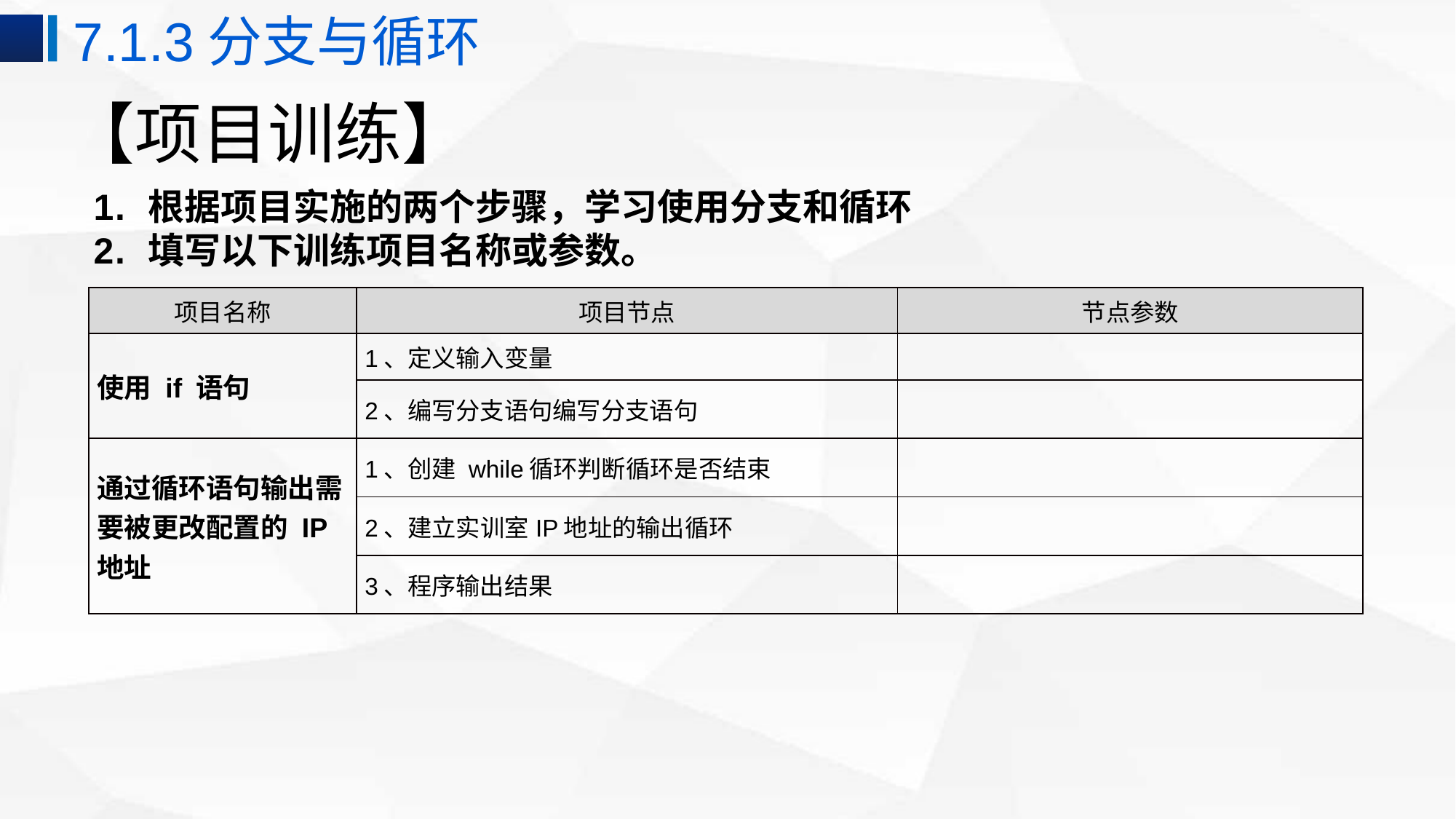

7.1.3分支与循环

# 【项目训练】
根据项目实施的两个步骤，学习使用分支和循环
填写以下训练项目名称或参数。
| 项目名称 | 项目节点 | 节点参数 |
| --- | --- | --- |
| 使用 if 语句 | 1、定义输入变量 |  |
|  | 2、编写分支语句编写分支语句 |  |
| 通过循环语句输出需要被更改配置的 IP 地址 | 1、创建 while循环判断循环是否结束 |  |
|  | 2、建立实训室IP地址的输出循环 |  |
|  | 3、程序输出结果 |  |